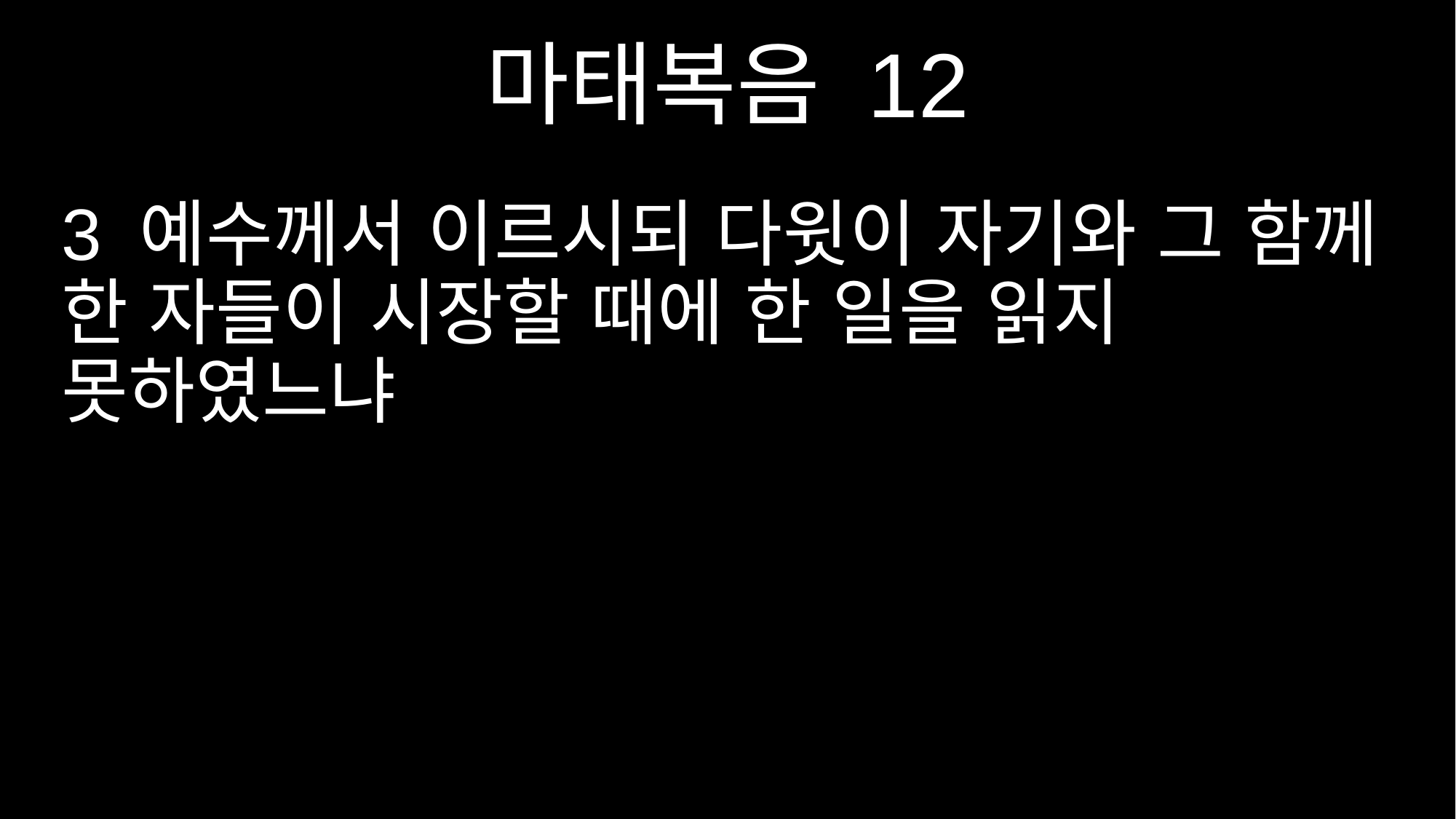

마태복음 12
3 예수께서 이르시되 다윗이 자기와 그 함께 한 자들이 시장할 때에 한 일을 읽지 못하였느냐